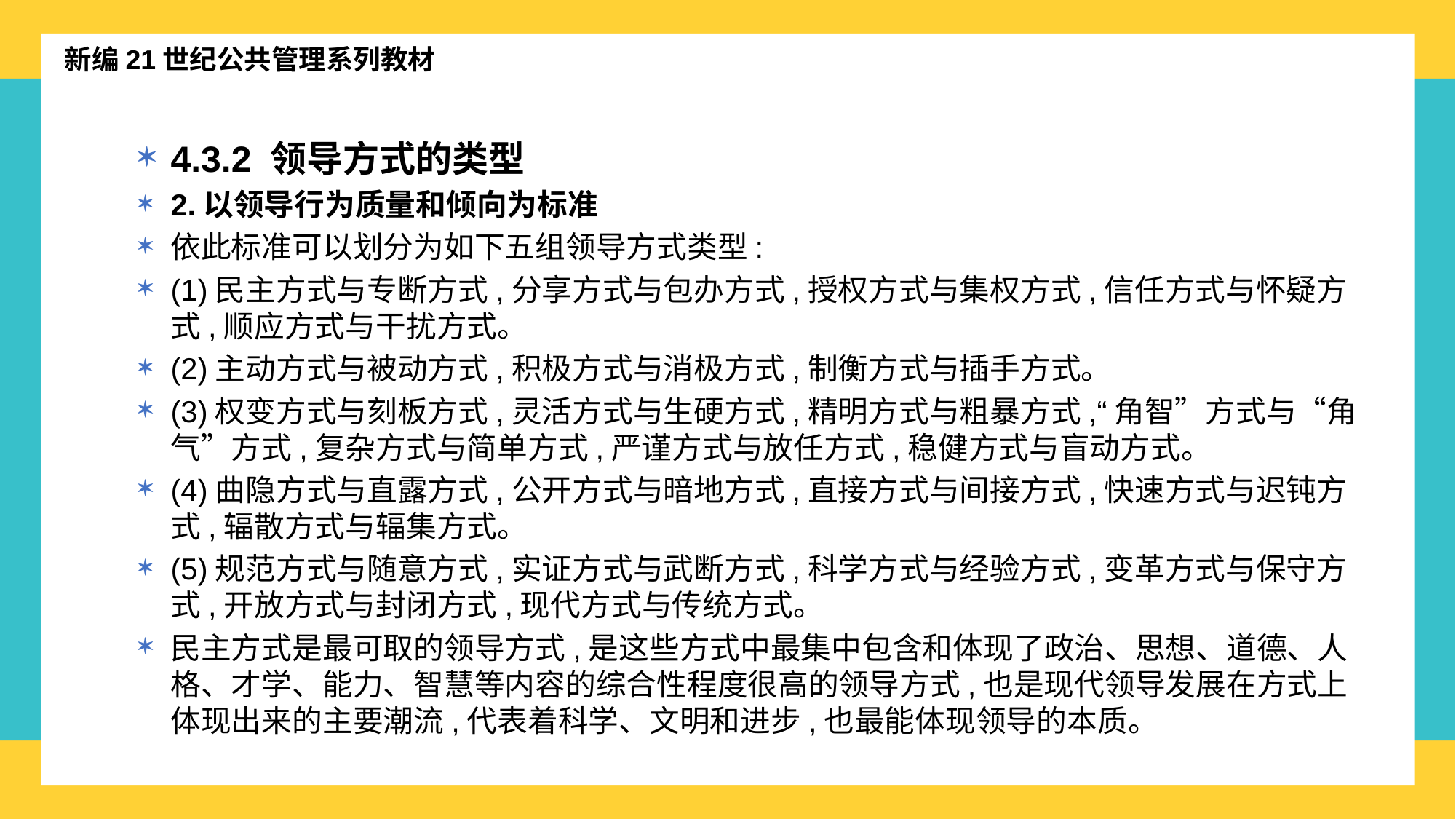

新编21世纪公共管理系列教材
4.3.2 领导方式的类型
2.以领导行为质量和倾向为标准
依此标准可以划分为如下五组领导方式类型:
(1)民主方式与专断方式,分享方式与包办方式,授权方式与集权方式,信任方式与怀疑方式,顺应方式与干扰方式。
(2)主动方式与被动方式,积极方式与消极方式,制衡方式与插手方式。
(3)权变方式与刻板方式,灵活方式与生硬方式,精明方式与粗暴方式,“角智”方式与“角气”方式,复杂方式与简单方式,严谨方式与放任方式,稳健方式与盲动方式。
(4)曲隐方式与直露方式,公开方式与暗地方式,直接方式与间接方式,快速方式与迟钝方式,辐散方式与辐集方式。
(5)规范方式与随意方式,实证方式与武断方式,科学方式与经验方式,变革方式与保守方式,开放方式与封闭方式,现代方式与传统方式。
民主方式是最可取的领导方式,是这些方式中最集中包含和体现了政治、思想、道德、人格、才学、能力、智慧等内容的综合性程度很高的领导方式,也是现代领导发展在方式上体现出来的主要潮流,代表着科学、文明和进步,也最能体现领导的本质。